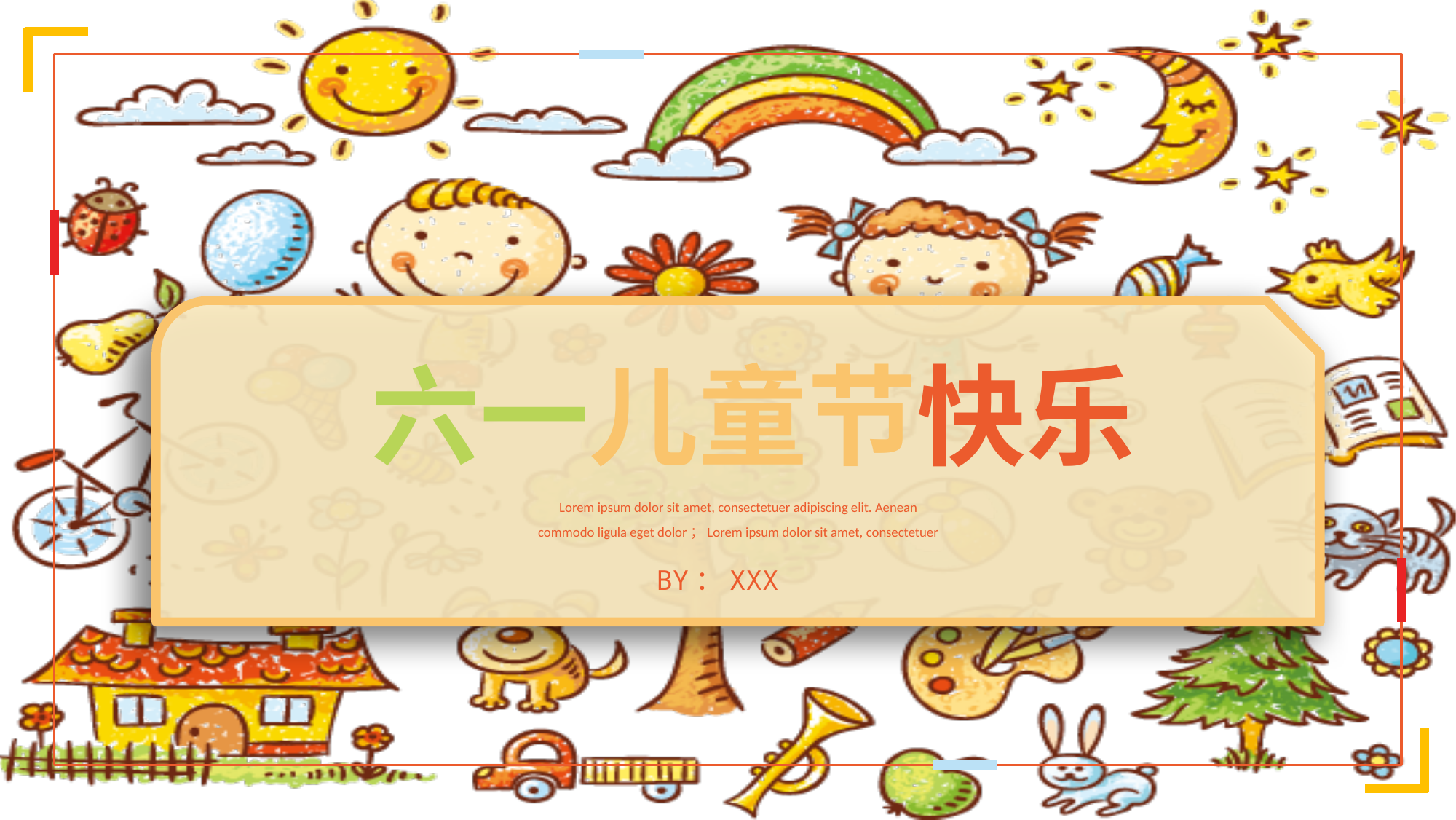

六一儿童节快乐
Lorem ipsum dolor sit amet, consectetuer adipiscing elit. Aenean commodo ligula eget dolor；Lorem ipsum dolor sit amet, consectetuer
BY：XXX